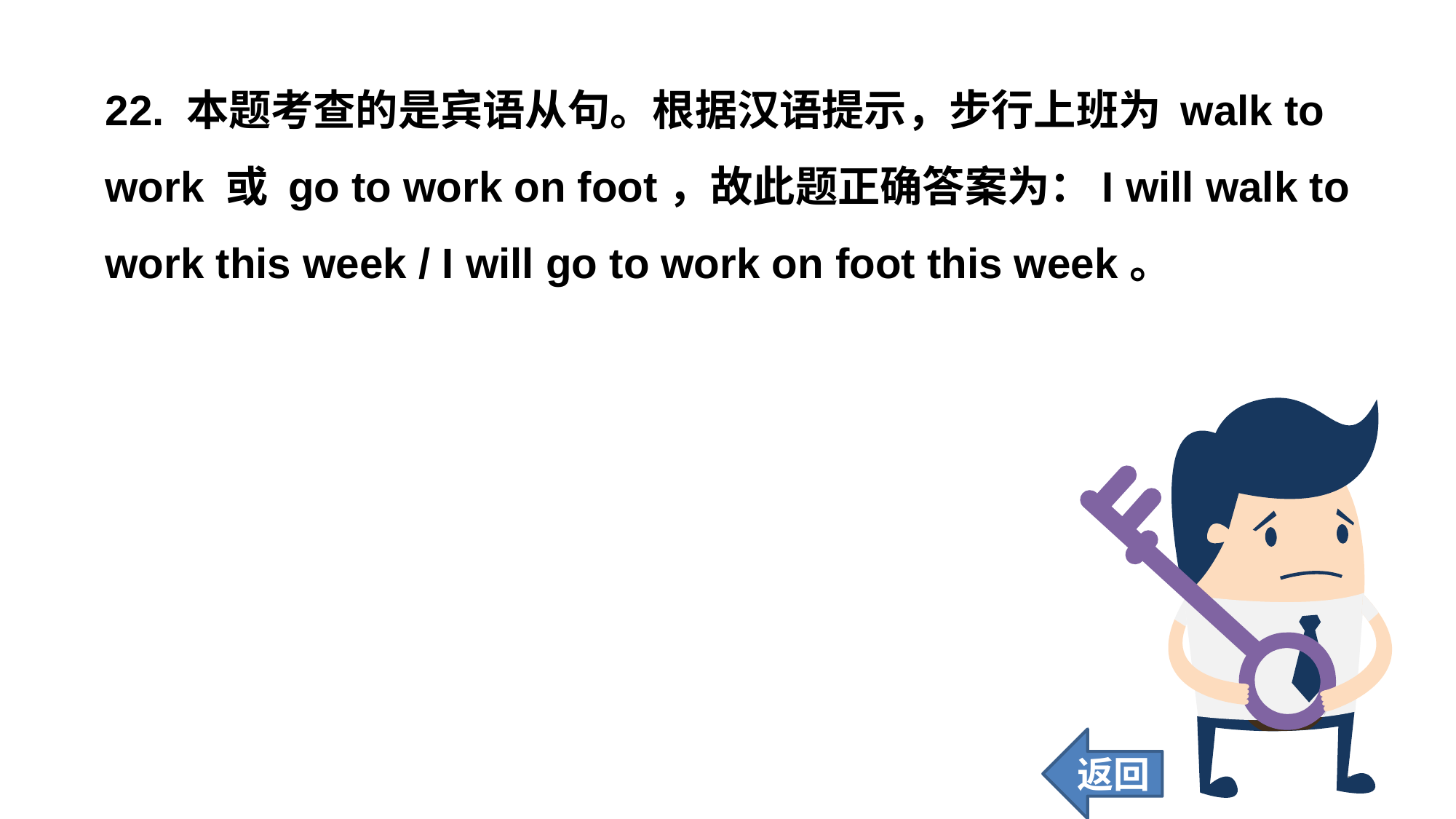

22. 本题考查的是宾语从句。根据汉语提示，步行上班为 walk to work 或 go to work on foot，故此题正确答案为：I will walk to work this week / I will go to work on foot this week。

返回
166